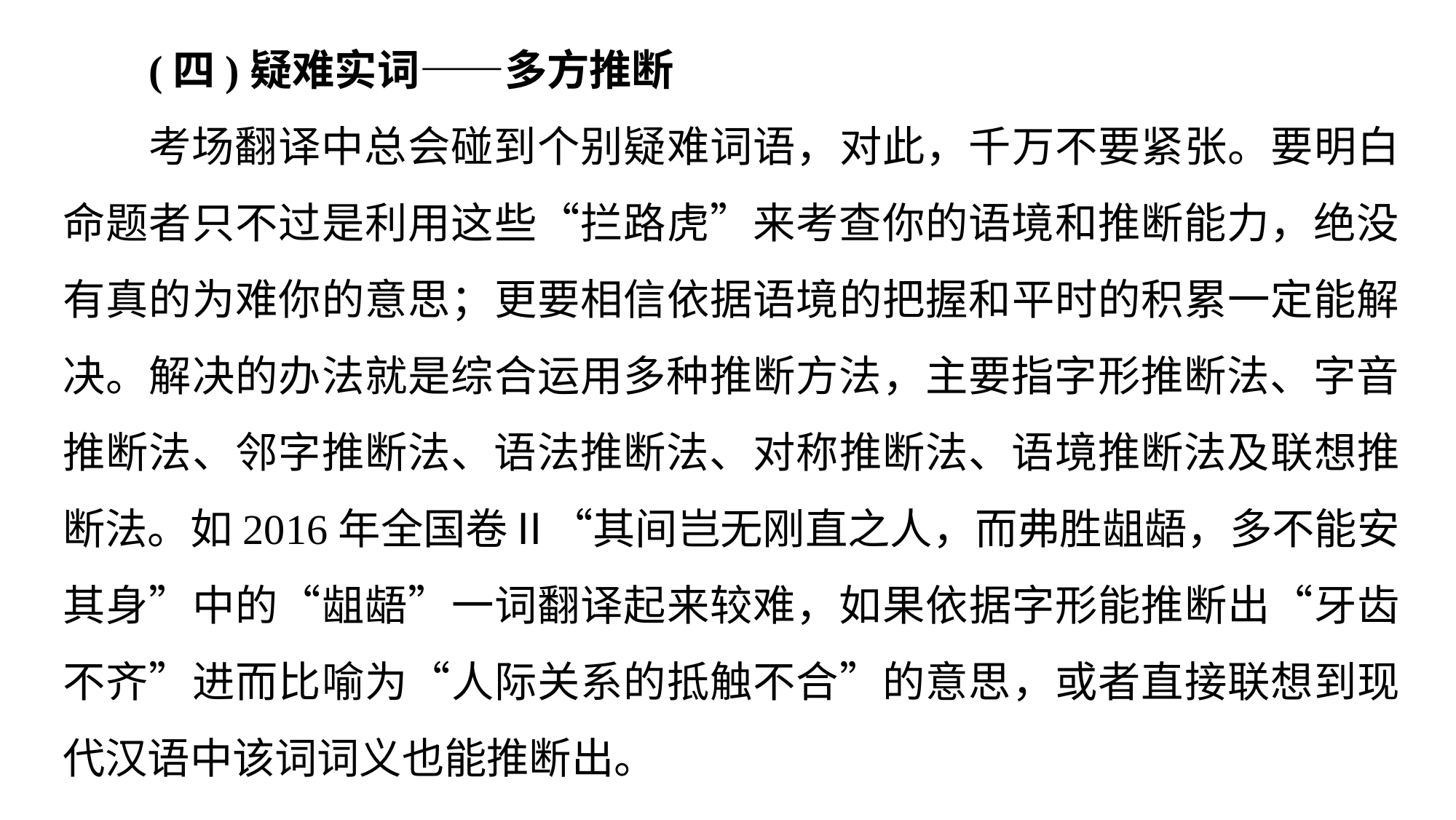

(四)疑难实词——多方推断
考场翻译中总会碰到个别疑难词语，对此，千万不要紧张。要明白命题者只不过是利用这些“拦路虎”来考查你的语境和推断能力，绝没有真的为难你的意思；更要相信依据语境的把握和平时的积累一定能解决。解决的办法就是综合运用多种推断方法，主要指字形推断法、字音推断法、邻字推断法、语法推断法、对称推断法、语境推断法及联想推断法。如2016年全国卷Ⅱ“其间岂无刚直之人，而弗胜龃龉，多不能安其身”中的“龃龉”一词翻译起来较难，如果依据字形能推断出“牙齿不齐”进而比喻为“人际关系的抵触不合”的意思，或者直接联想到现代汉语中该词词义也能推断出。